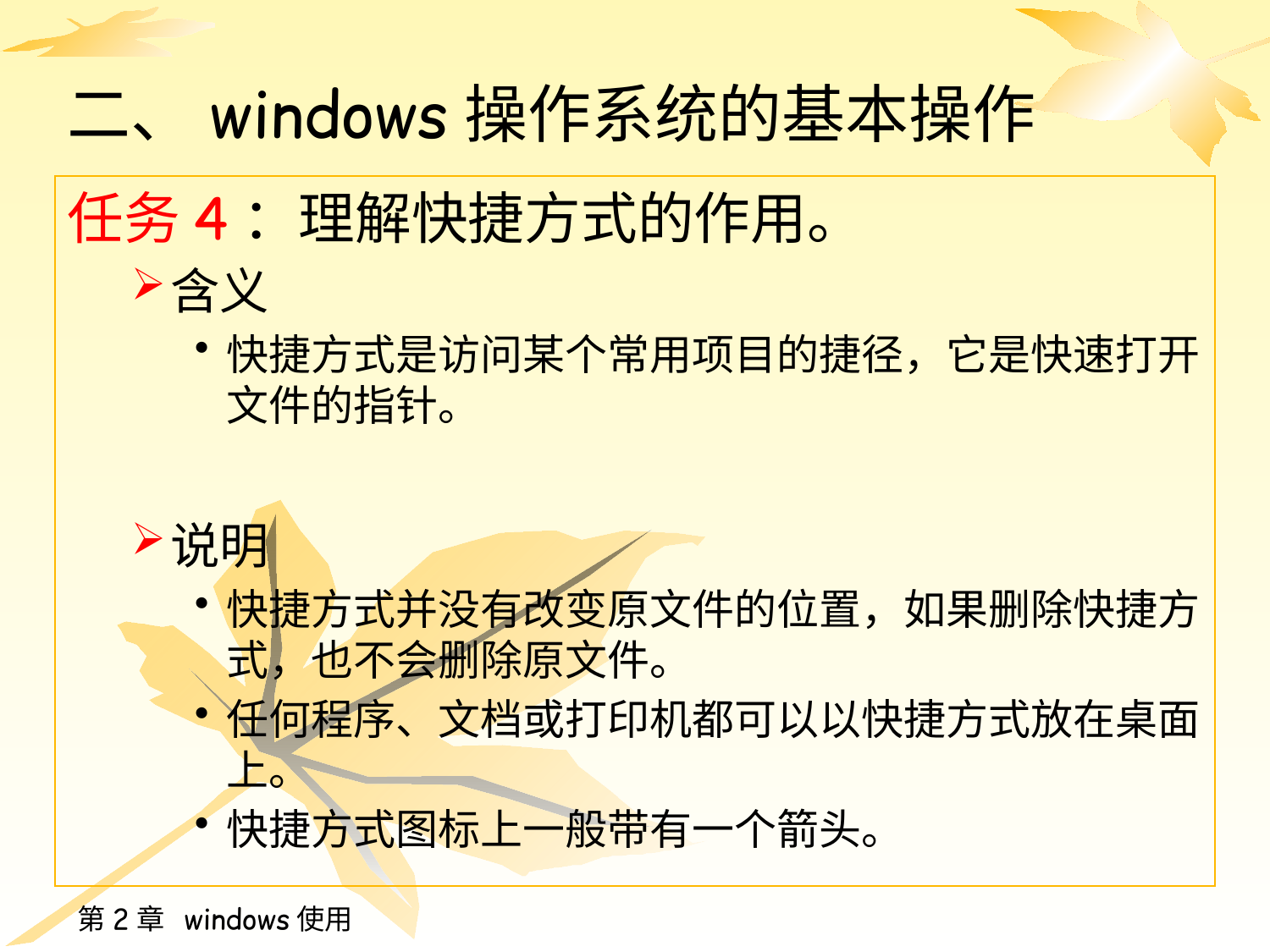

# 二、windows操作系统的基本操作
任务4：理解快捷方式的作用。
含义
快捷方式是访问某个常用项目的捷径，它是快速打开文件的指针。

说明
快捷方式并没有改变原文件的位置，如果删除快捷方式，也不会删除原文件。
任何程序、文档或打印机都可以以快捷方式放在桌面上。
快捷方式图标上一般带有一个箭头。